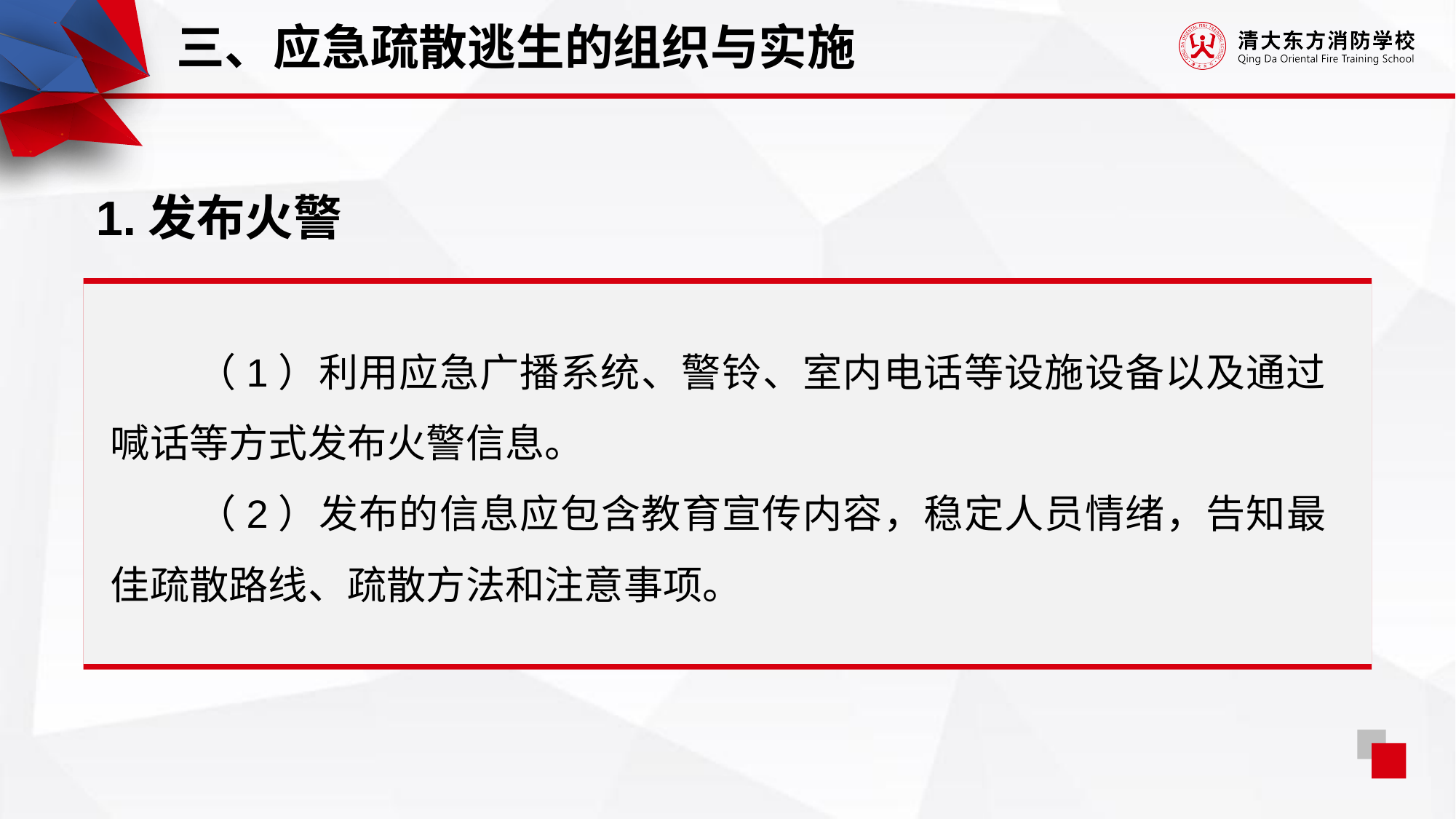

三、应急疏散逃生的组织与实施

1.发布火警

（1）利用应急广播系统、警铃、室内电话等设施设备以及通过喊话等方式发布火警信息。
（2）发布的信息应包含教育宣传内容，稳定人员情绪，告知最佳疏散路线、疏散方法和注意事项。